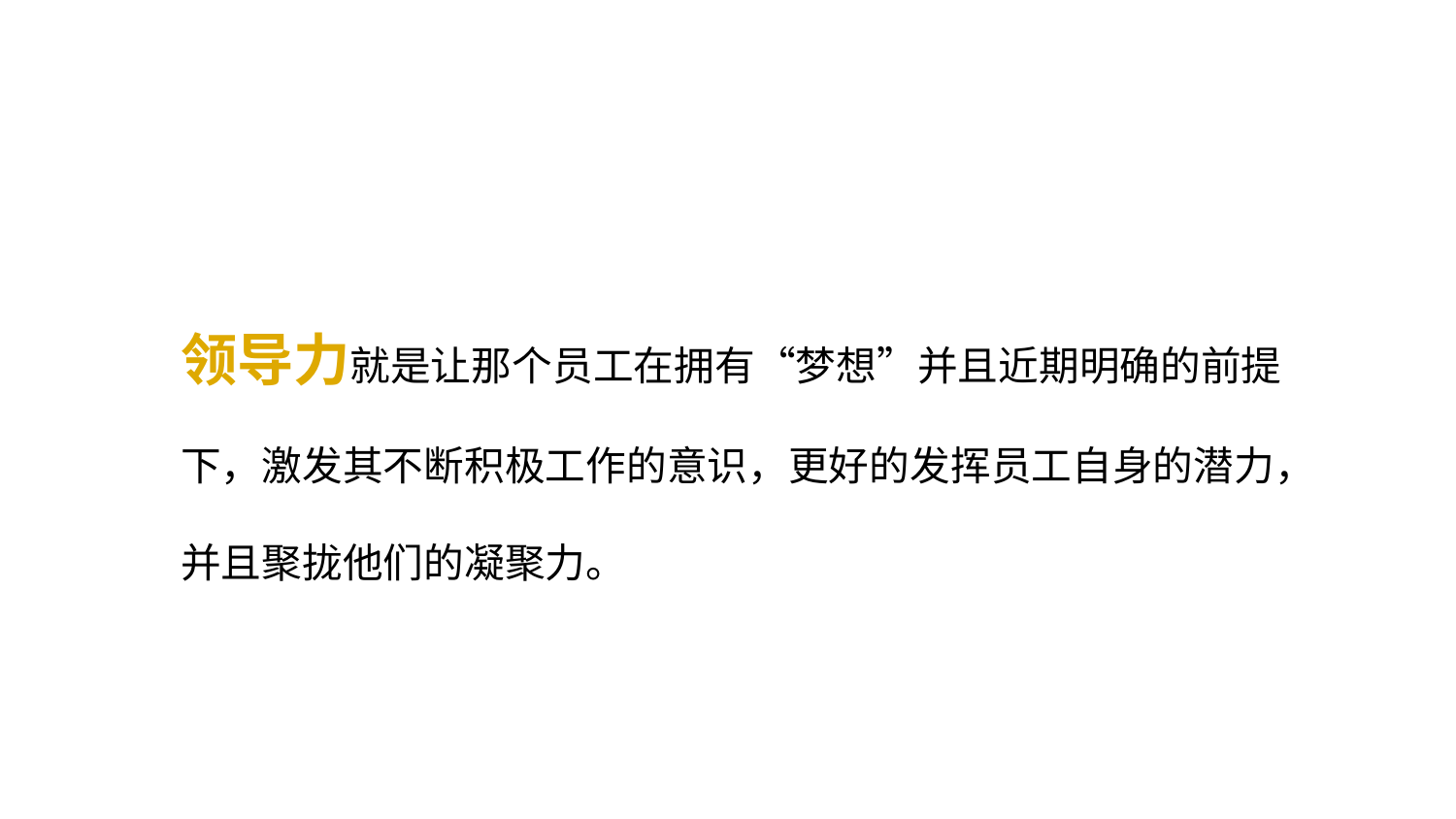

领导力就是让那个员工在拥有“梦想”并且近期明确的前提下，激发其不断积极工作的意识，更好的发挥员工自身的潜力，并且聚拢他们的凝聚力。